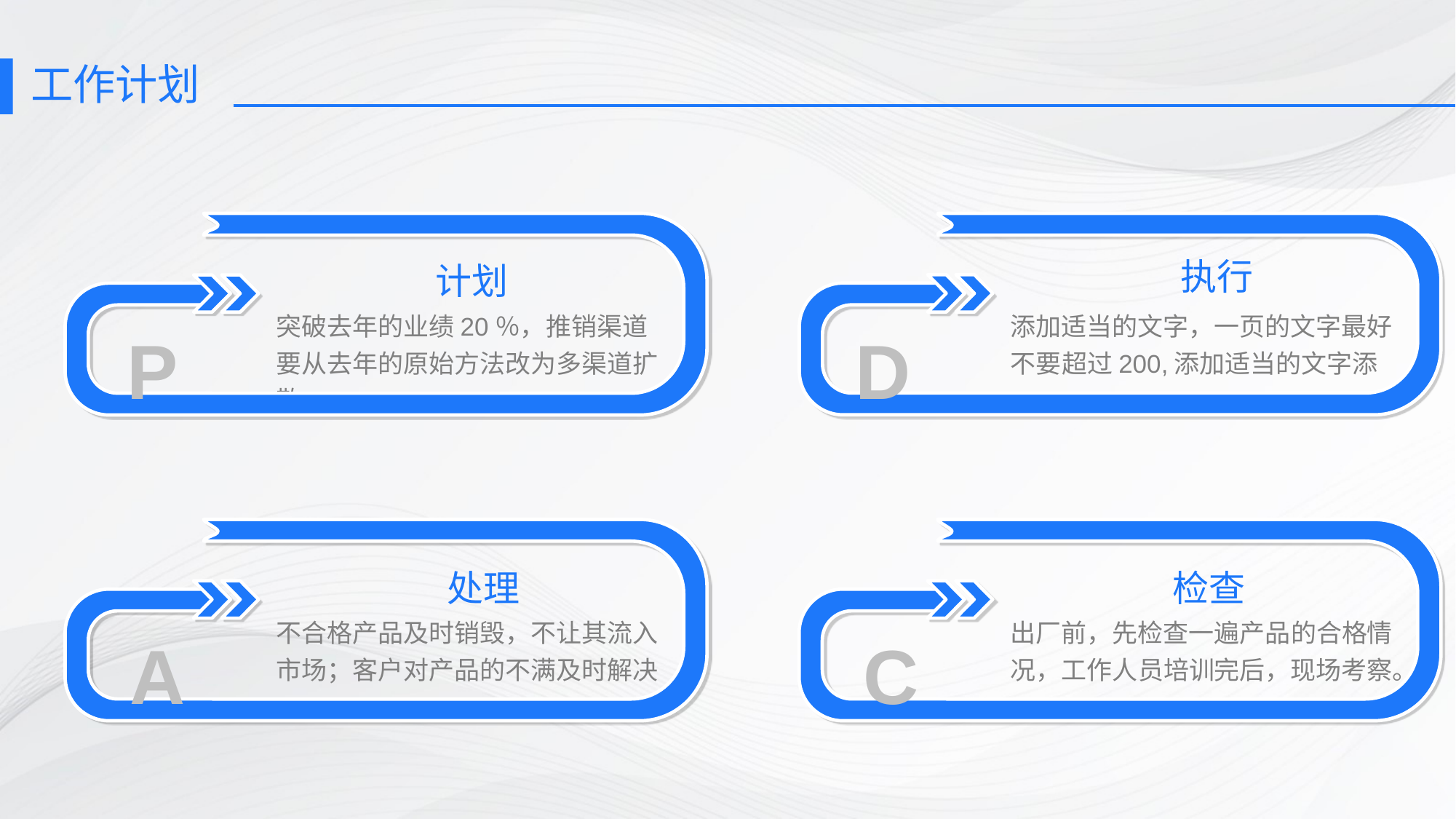

# 工作计划

执行
计划

D
P
突破去年的业绩20％，推销渠道要从去年的原始方法改为多渠道扩散
添加适当的文字，一页的文字最好不要超过200,添加适当的文字添

处理
检查

A
C
不合格产品及时销毁，不让其流入市场；客户对产品的不满及时解决
出厂前，先检查一遍产品的合格情况，工作人员培训完后，现场考察。